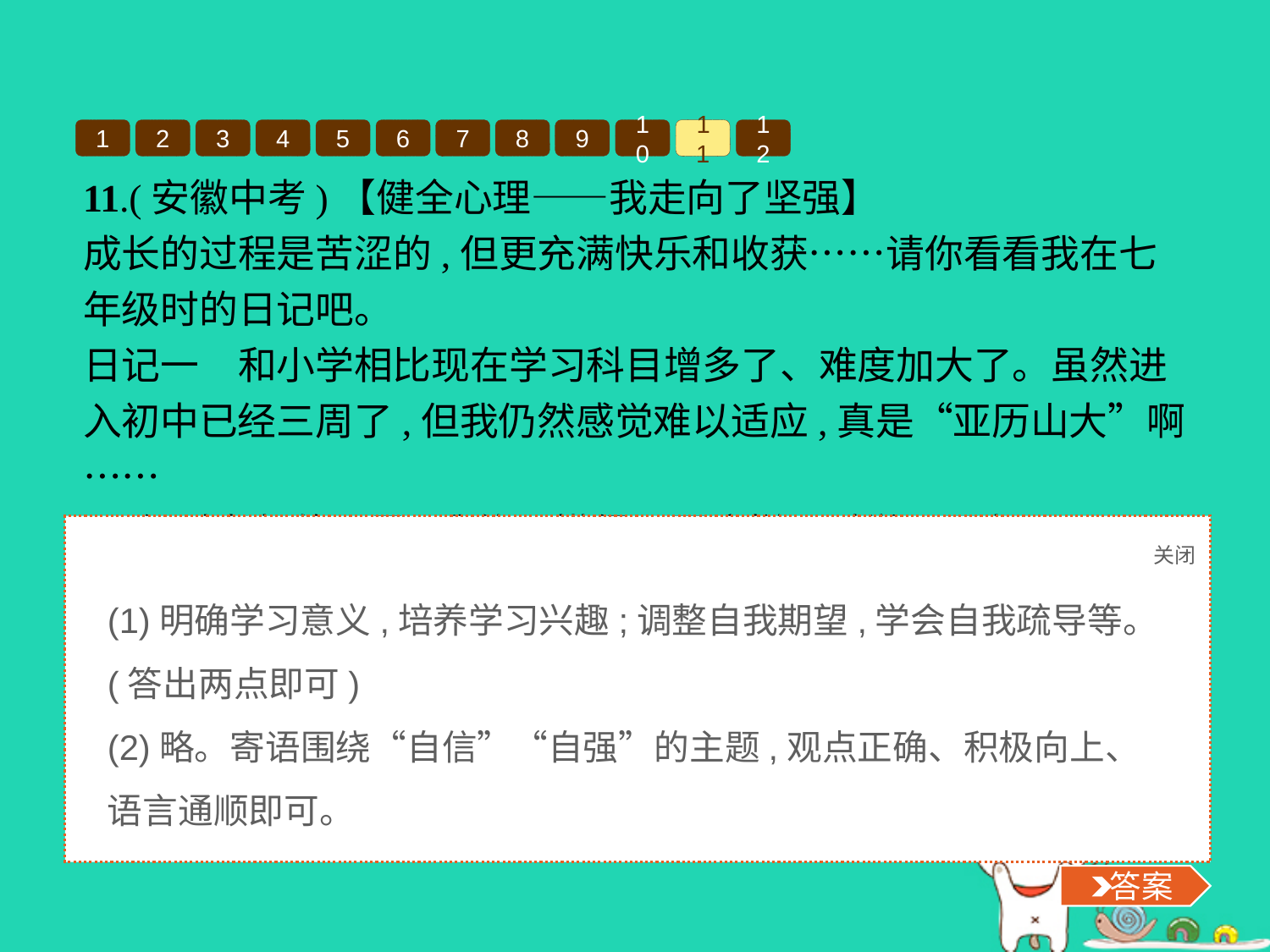

1
2
3
4
5
6
7
8
9
10
11
12
11.(安徽中考)【健全心理——我走向了坚强】
成长的过程是苦涩的,但更充满快乐和收获……请你看看我在七年级时的日记吧。
日记一　和小学相比现在学习科目增多了、难度加大了。虽然进入初中已经三周了,但我仍然感觉难以适应,真是“亚历山大”啊……
(1)经过老师的开导,我终于懂得了要这样面对学习压力:
日记二　凭着不服输的精神,经过一段时间的磨砺,我在各方面都取得了长足的进步。这极大地增强了我的自信,从此,我的青春迈向正常的轨道……
(2)请你围绕自信、自强各写一条青春寄语,共勉吧!

关闭
  答案

(1)明确学习意义,培养学习兴趣;调整自我期望,学会自我疏导等。(答出两点即可)
(2)略。寄语围绕“自信”“自强”的主题,观点正确、积极向上、语言通顺即可。
  答案